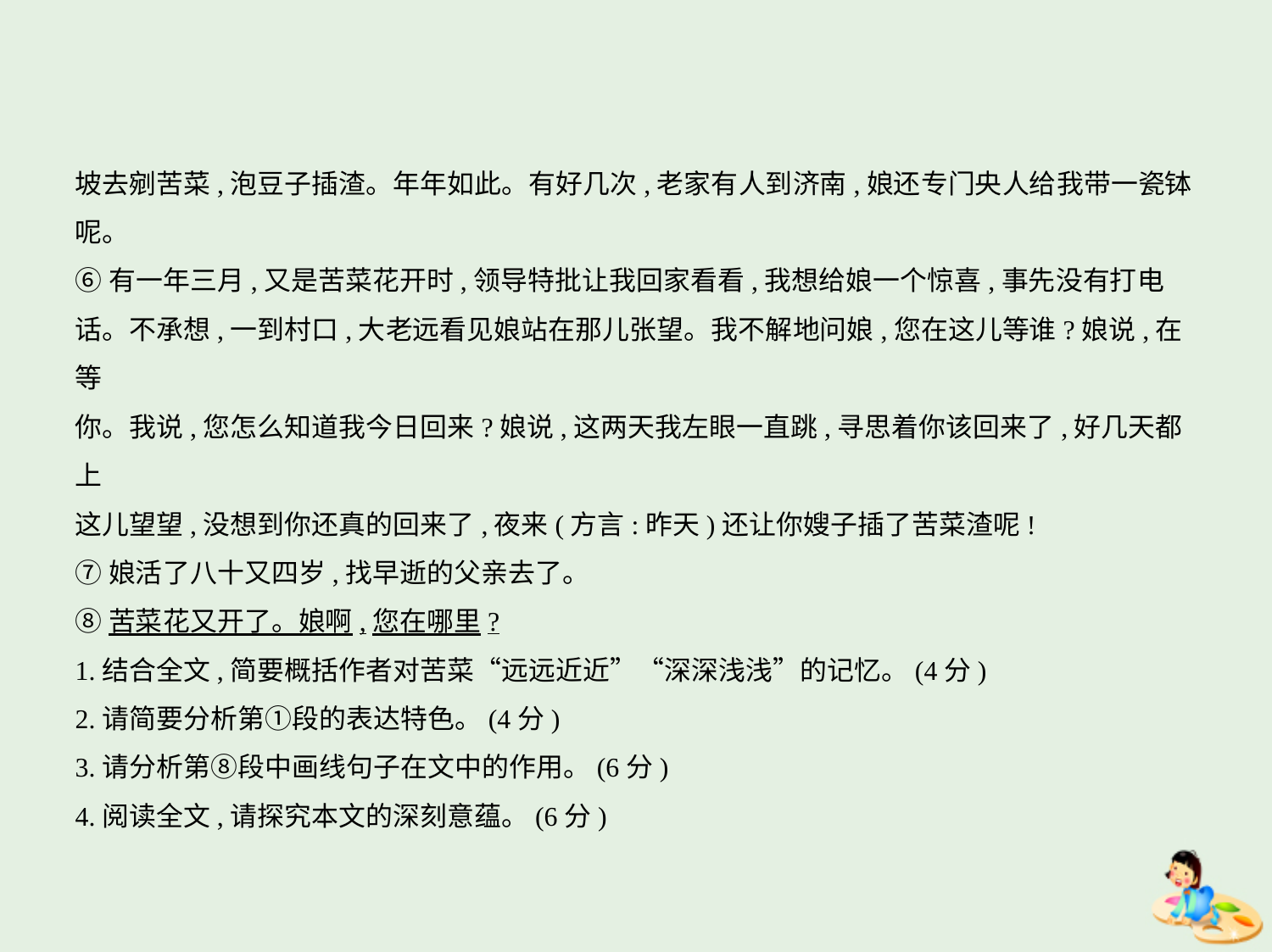

坡去剜苦菜,泡豆子插渣。年年如此。有好几次,老家有人到济南,娘还专门央人给我带一瓷钵
呢。
⑥有一年三月,又是苦菜花开时,领导特批让我回家看看,我想给娘一个惊喜,事先没有打电
话。不承想,一到村口,大老远看见娘站在那儿张望。我不解地问娘,您在这儿等谁?娘说,在等
你。我说,您怎么知道我今日回来?娘说,这两天我左眼一直跳,寻思着你该回来了,好几天都上
这儿望望,没想到你还真的回来了,夜来(方言:昨天)还让你嫂子插了苦菜渣呢!
⑦娘活了八十又四岁,找早逝的父亲去了。
⑧苦菜花又开了。娘啊,您在哪里?
1.结合全文,简要概括作者对苦菜“远远近近”“深深浅浅”的记忆。(4分)
2.请简要分析第①段的表达特色。(4分)
3.请分析第⑧段中画线句子在文中的作用。(6分)
4.阅读全文,请探究本文的深刻意蕴。(6分)